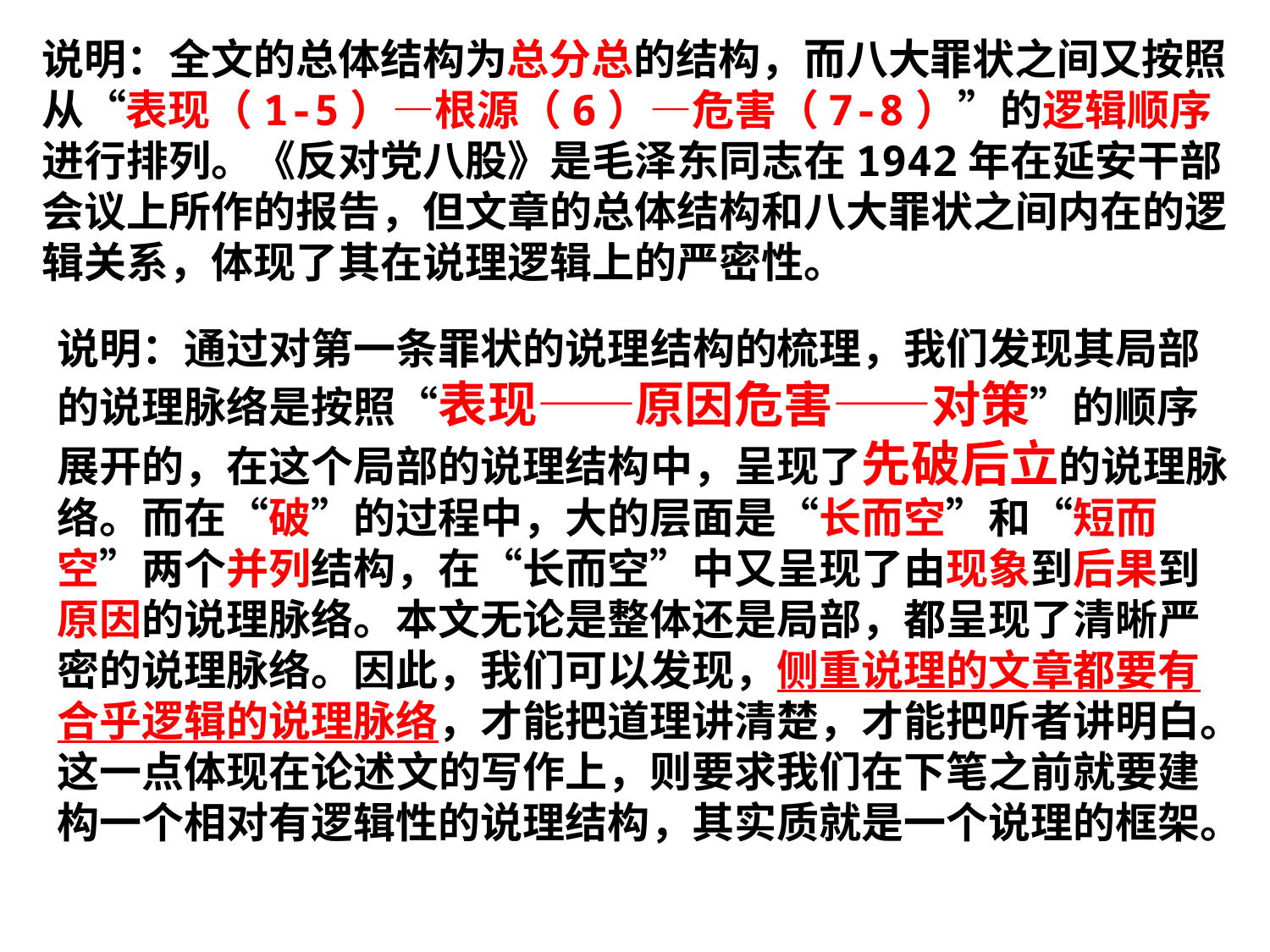

说明：全文的总体结构为总分总的结构，而八大罪状之间又按照从“表现（1-5）—根源（6）—危害（7-8）”的逻辑顺序进行排列。《反对党八股》是毛泽东同志在1942年在延安干部会议上所作的报告，但文章的总体结构和八大罪状之间内在的逻辑关系，体现了其在说理逻辑上的严密性。
说明：通过对第一条罪状的说理结构的梳理，我们发现其局部的说理脉络是按照“表现——原因危害——对策”的顺序展开的，在这个局部的说理结构中，呈现了先破后立的说理脉络。而在“破”的过程中，大的层面是“长而空”和“短而空”两个并列结构，在“长而空”中又呈现了由现象到后果到原因的说理脉络。本文无论是整体还是局部，都呈现了清晰严密的说理脉络。因此，我们可以发现，侧重说理的文章都要有合乎逻辑的说理脉络，才能把道理讲清楚，才能把听者讲明白。这一点体现在论述文的写作上，则要求我们在下笔之前就要建构一个相对有逻辑性的说理结构，其实质就是一个说理的框架。